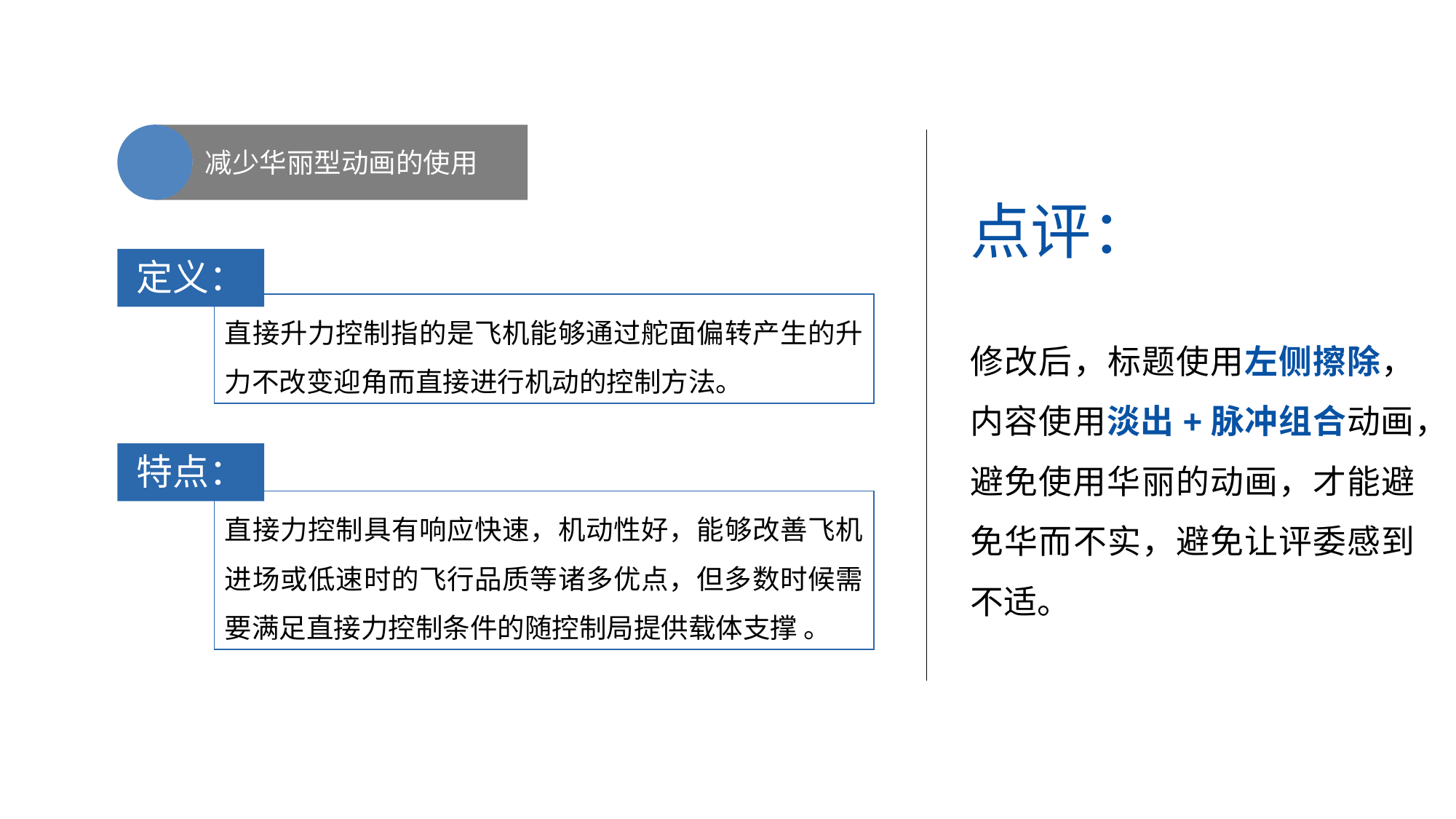

减少华丽型动画的使用
点评：
修改后，标题使用左侧擦除，内容使用淡出+脉冲组合动画，避免使用华丽的动画，才能避免华而不实，避免让评委感到不适。

定义：
直接升力控制指的是飞机能够通过舵面偏转产生的升力不改变迎角而直接进行机动的控制方法。

特点：
直接力控制具有响应快速，机动性好，能够改善飞机进场或低速时的飞行品质等诸多优点，但多数时候需要满足直接力控制条件的随控制局提供载体支撑 。